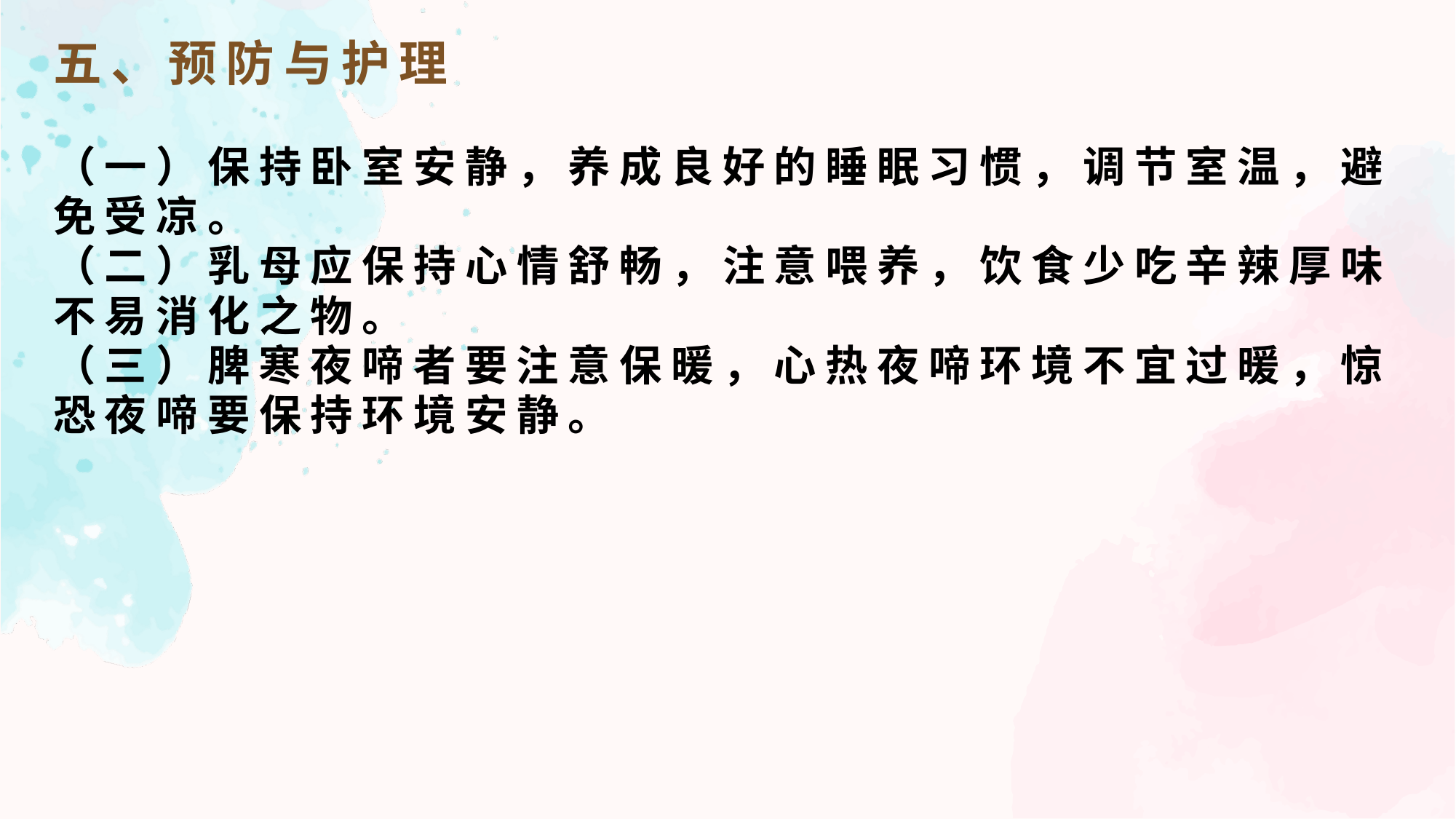

五、预防与护理

（一）保持卧室安静，养成良好的睡眠习惯，调节室温，避免受凉。
（二）乳母应保持心情舒畅，注意喂养，饮食少吃辛辣厚味不易消化之物。
（三）脾寒夜啼者要注意保暖，心热夜啼环境不宜过暖，惊恐夜啼要保持环境安静。